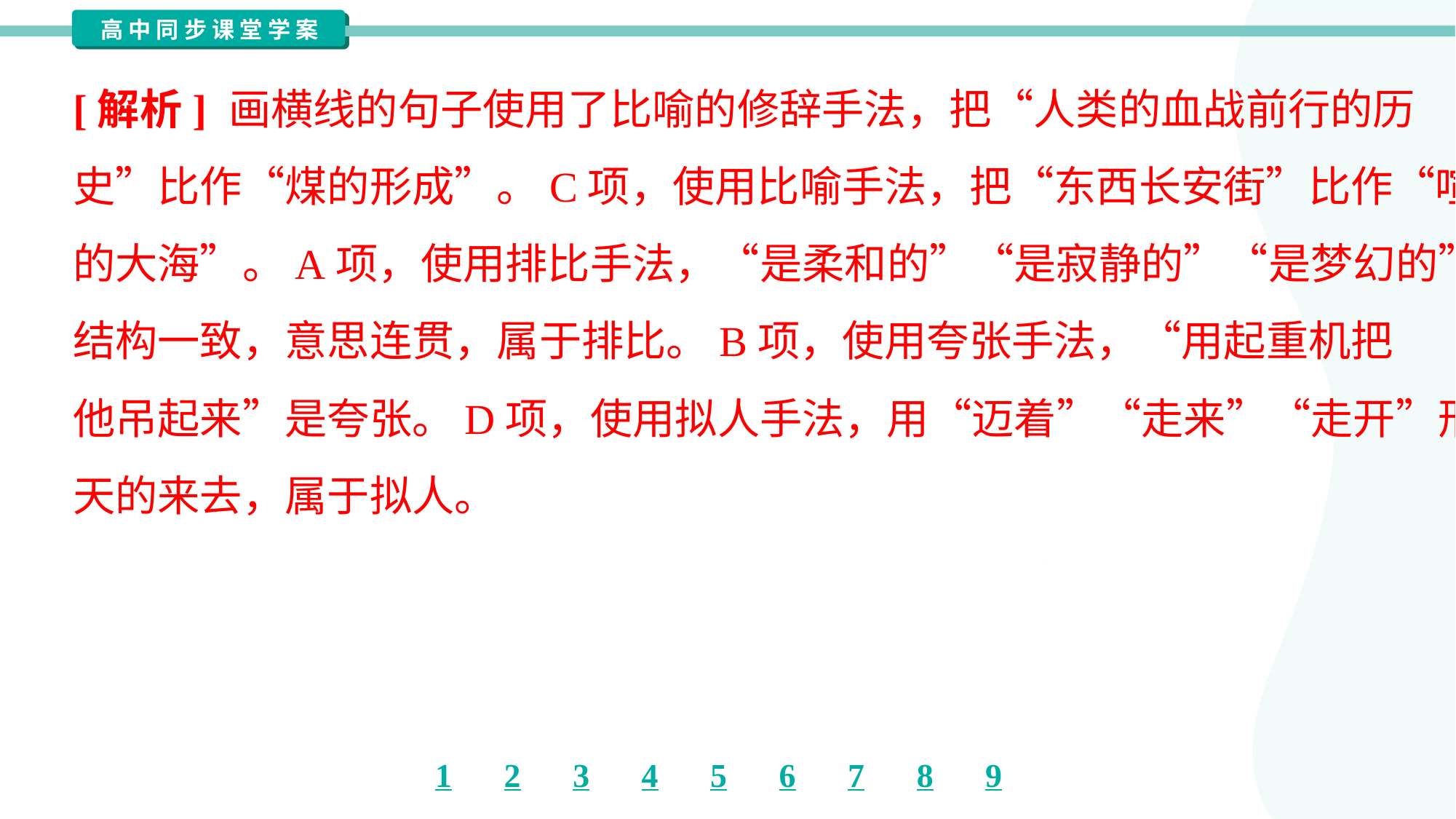

[解析] 画横线的句子使用了比喻的修辞手法，把“人类的血战前行的历
史”比作“煤的形成”。C项，使用比喻手法，把“东西长安街”比作“喧腾
的大海”。A项，使用排比手法，“是柔和的”“是寂静的”“是梦幻的”句式
结构一致，意思连贯，属于排比。B项，使用夸张手法，“用起重机把
他吊起来”是夸张。D项，使用拟人手法，用“迈着”“走来”“走开”形容秋
天的来去，属于拟人。